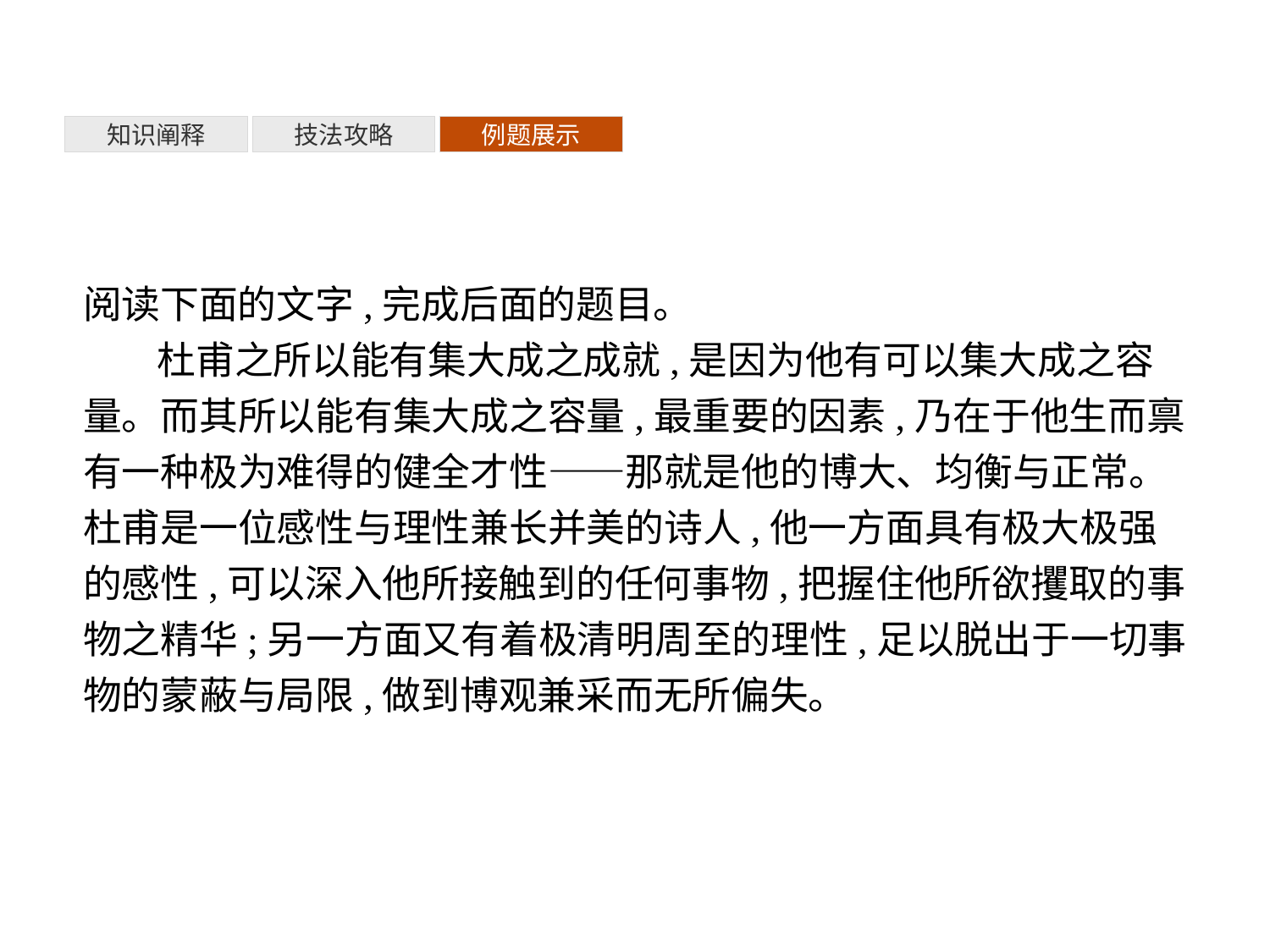

知识阐释
技法攻略
例题展示
阅读下面的文字,完成后面的题目。
杜甫之所以能有集大成之成就,是因为他有可以集大成之容量。而其所以能有集大成之容量,最重要的因素,乃在于他生而禀有一种极为难得的健全才性——那就是他的博大、均衡与正常。杜甫是一位感性与理性兼长并美的诗人,他一方面具有极大极强的感性,可以深入他所接触到的任何事物,把握住他所欲攫取的事物之精华;另一方面又有着极清明周至的理性,足以脱出于一切事物的蒙蔽与局限,做到博观兼采而无所偏失。